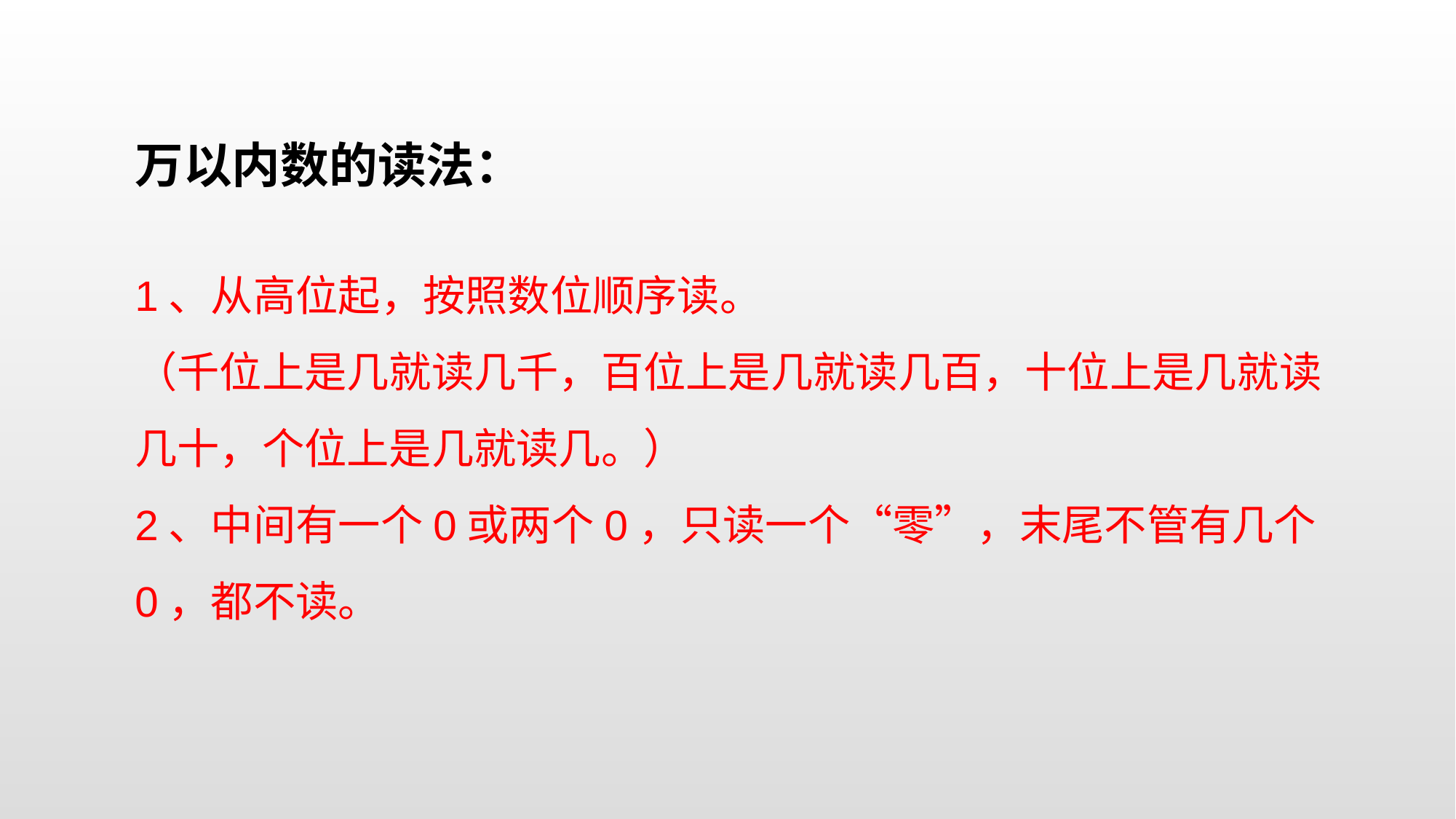

万以内数的读法：

1、从高位起，按照数位顺序读。
（千位上是几就读几千，百位上是几就读几百，十位上是几就读几十，个位上是几就读几。）
2、中间有一个0或两个0，只读一个“零”，末尾不管有几个0，都不读。